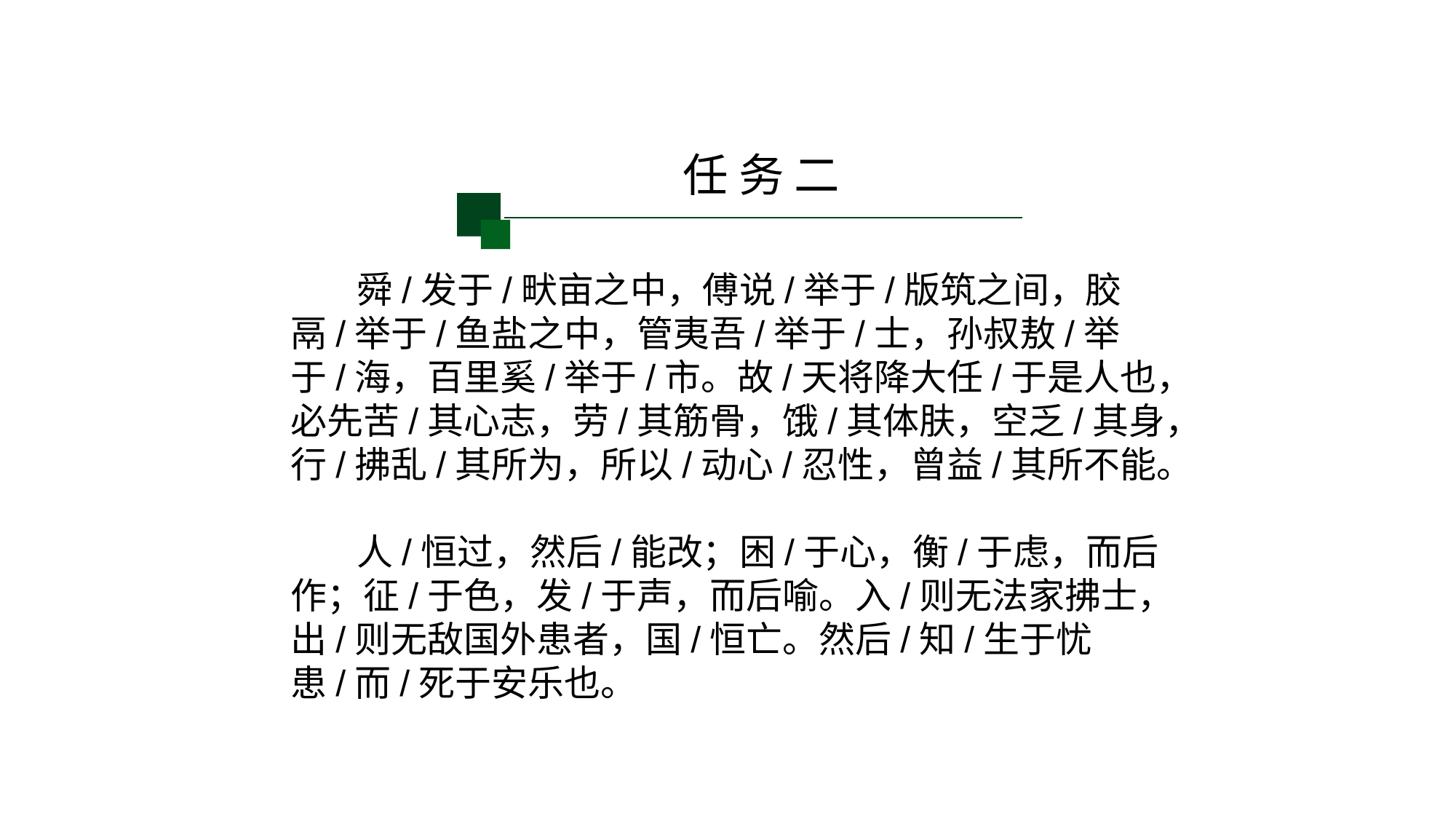

任 务 二

       舜/发于/畎亩之中，傅说/举于/版筑之间，胶鬲/举于/鱼盐之中，管夷吾/举于/士，孙叔敖/举于/海，百里奚/举于/市。故/天将降大任/于是人也，必先苦/其心志，劳/其筋骨，饿/其体肤，空乏/其身，行/拂乱/其所为，所以/动心/忍性，曾益/其所不能。
       人/恒过，然后/能改；困/于心，衡/于虑，而后作；征/于色，发/于声，而后喻。入/则无法家拂士，出/则无敌国外患者，国/恒亡。然后/知/生于忧患/而/死于安乐也。